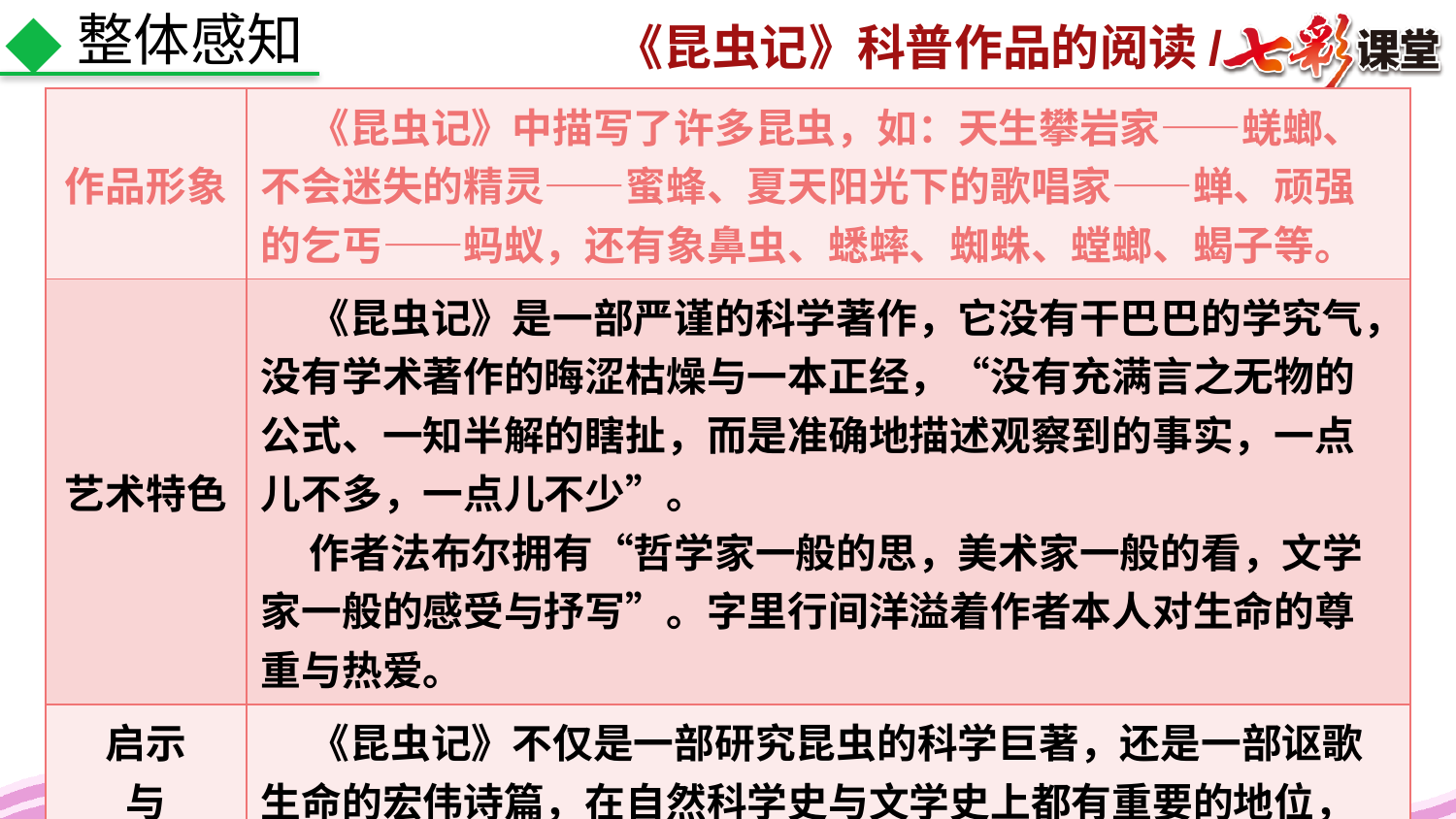

整体感知

| 作品形象 | 《昆虫记》中描写了许多昆虫，如：天生攀岩家——蜣螂、不会迷失的精灵——蜜蜂、夏天阳光下的歌唱家——蝉、顽强的乞丐——蚂蚁，还有象鼻虫、蟋蟀、蜘蛛、螳螂、蝎子等。 |
| --- | --- |
| 艺术特色 | 《昆虫记》是一部严谨的科学著作，它没有干巴巴的学究气，没有学术著作的晦涩枯燥与一本正经，“没有充满言之无物的公式、一知半解的瞎扯，而是准确地描述观察到的事实，一点儿不多，一点儿不少”。 作者法布尔拥有“哲学家一般的思，美术家一般的看，文学家一般的感受与抒写”。字里行间洋溢着作者本人对生命的尊重与热爱。 |
| 启示 与 感受 | 《昆虫记》不仅是一部研究昆虫的科学巨著，还是一部讴歌生命的宏伟诗篇，在自然科学史与文学史上都有重要的地位，被誉为“昆虫的史诗”。 |